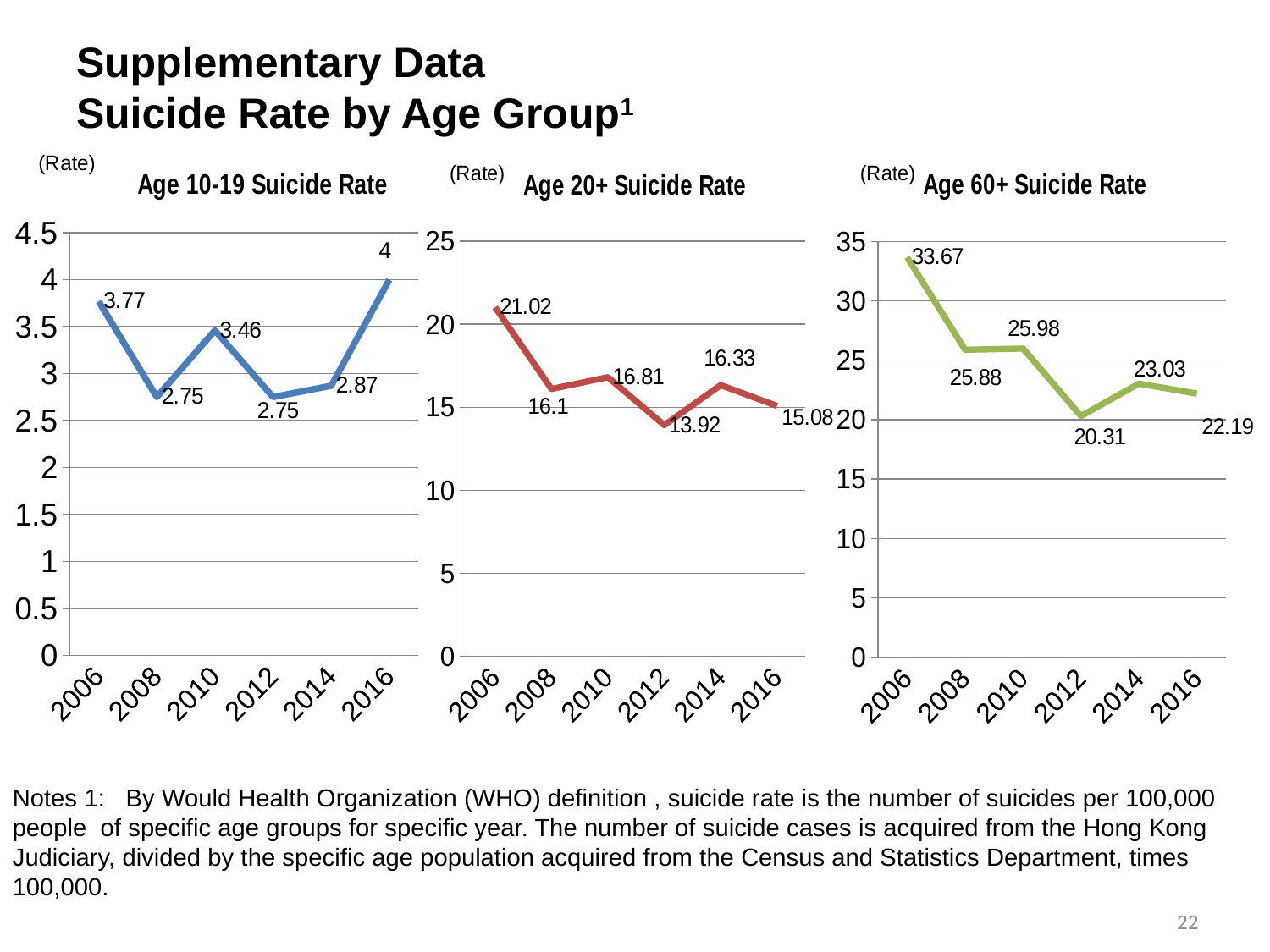

# Supplementary Data Suicide Rate by Age Group1

### Chart: Age 10-19 Suicide Rate

| Category | 10-19歲青少年自殺率 |
|---|---|
| 2006 | 3.77 |
| 2008 | 2.75 |
| 2010 | 3.46 |
| 2012 | 2.75 |
| 2014 | 2.8699999999999997 |
| 2016 | 4.0 |

[unsupported chart]

[unsupported chart]

Notes 1:   By Would Health Organization (WHO) definition , suicide rate is the number of suicides per 100,000  people  of specific age groups for specific year. The number of suicide cases is acquired from the Hong Kong Judiciary, divided by the specific age population acquired from the Census and Statistics Department, times 100,000.
22